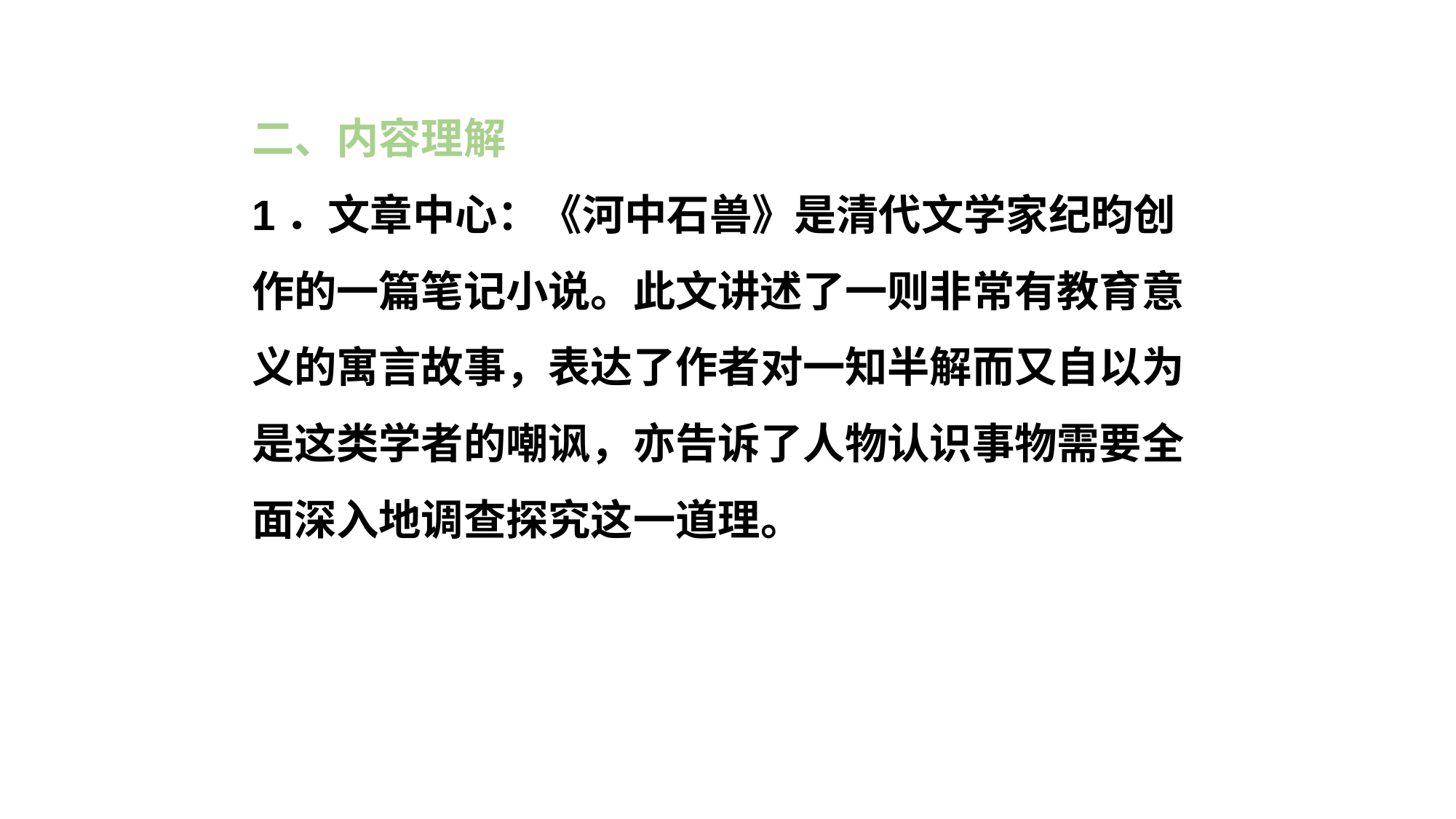

二、内容理解
1．文章中心：《河中石兽》是清代文学家纪昀创作的一篇笔记小说。此文讲述了一则非常有教育意义的寓言故事，表达了作者对一知半解而又自以为是这类学者的嘲讽，亦告诉了人物认识事物需要全面深入地调查探究这一道理。